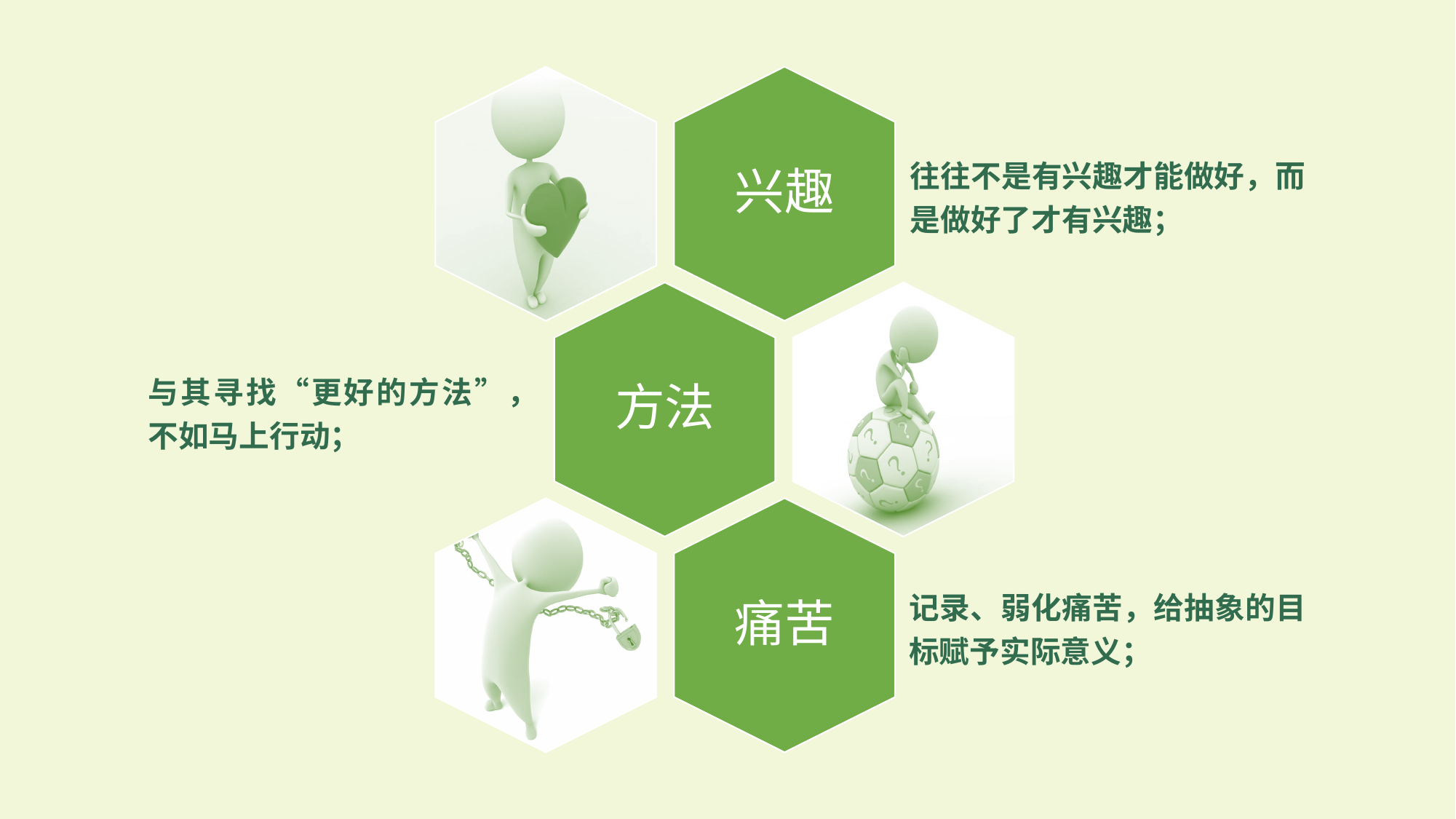

兴趣
往往不是有兴趣才能做好，而是做好了才有兴趣；
方法

与其寻找“更好的方法”，不如马上行动；

痛苦
记录、弱化痛苦，给抽象的目标赋予实际意义；